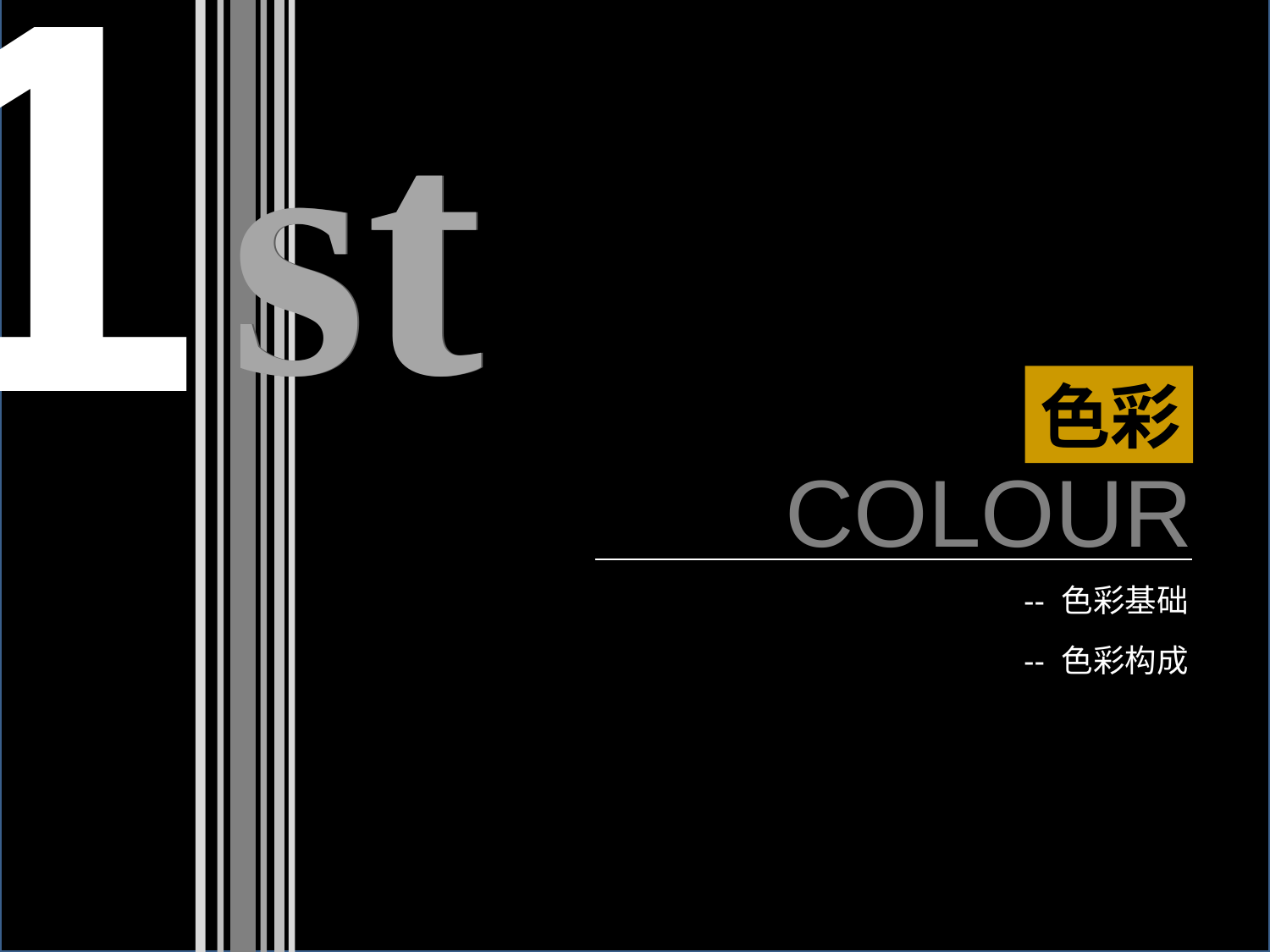

1

st
st
色彩
COLOUR
-- 色彩基础
-- 色彩构成